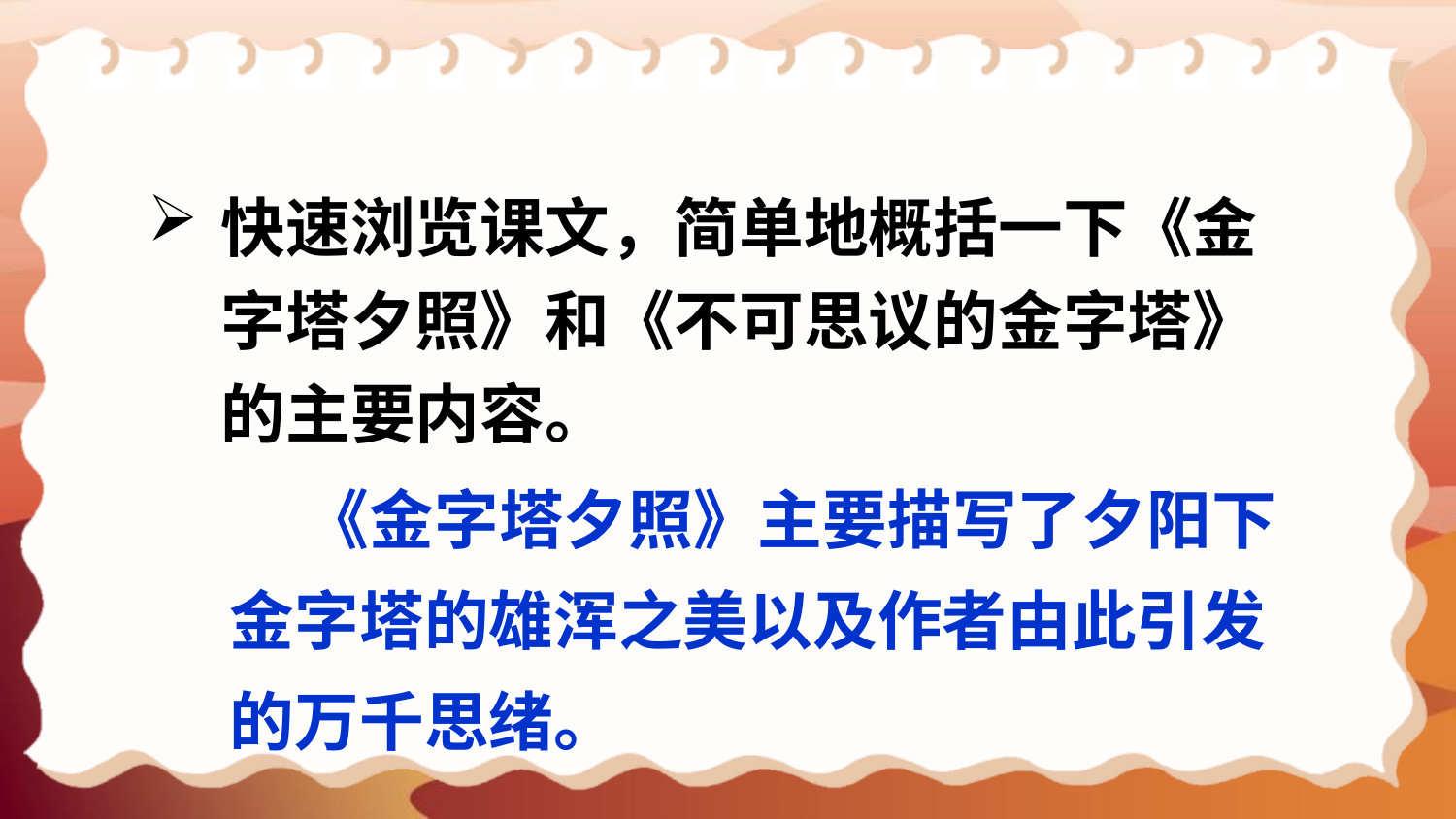

快速浏览课文，简单地概括一下《金字塔夕照》和《不可思议的金字塔》的主要内容。
    《金字塔夕照》主要描写了夕阳下金字塔的雄浑之美以及作者由此引发的万千思绪。